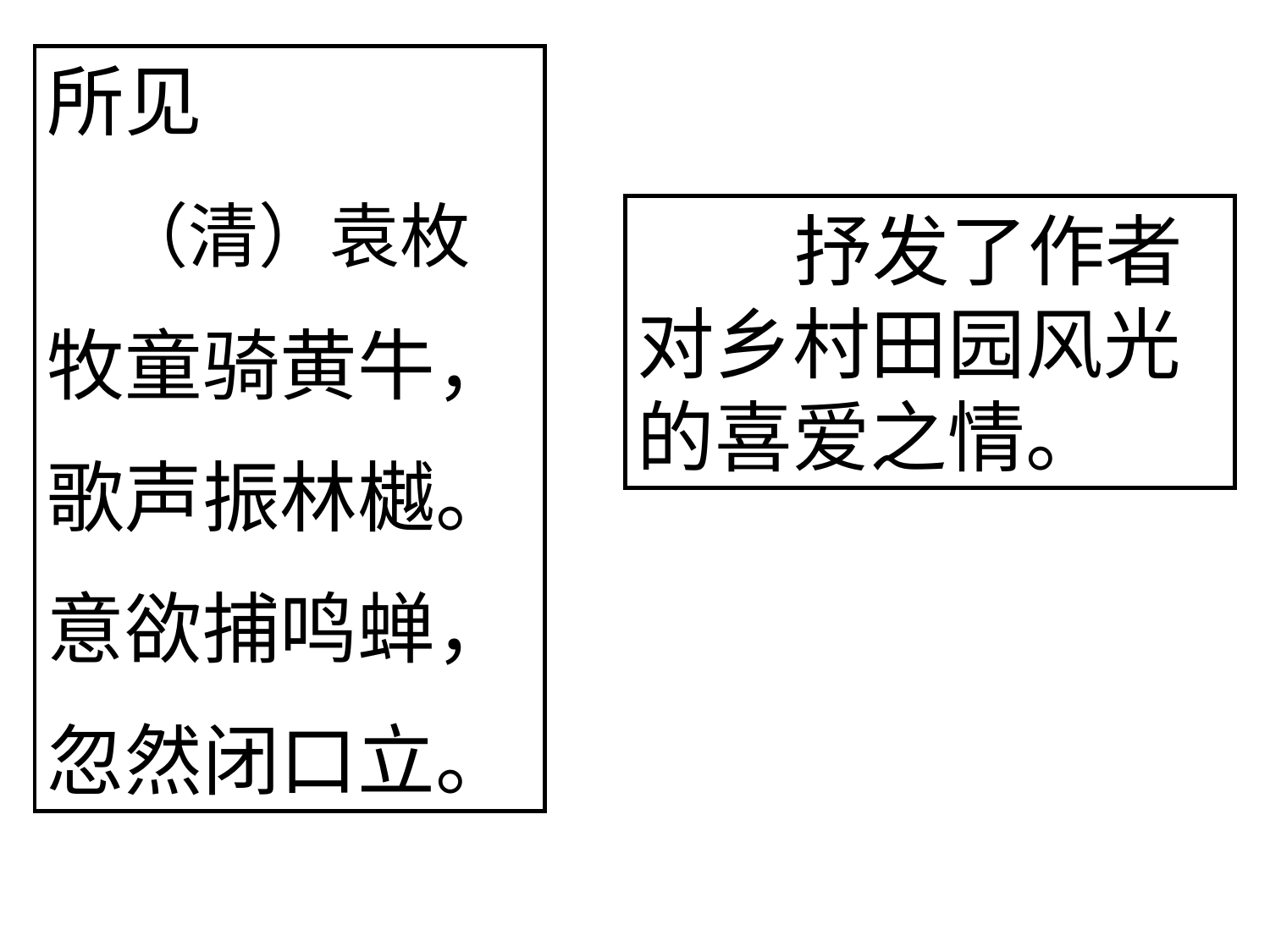

所见
   （清）袁枚
牧童骑黄牛，
歌声振林樾。
意欲捕鸣蝉，
忽然闭口立。
        抒发了作者对乡村田园风光的喜爱之情。